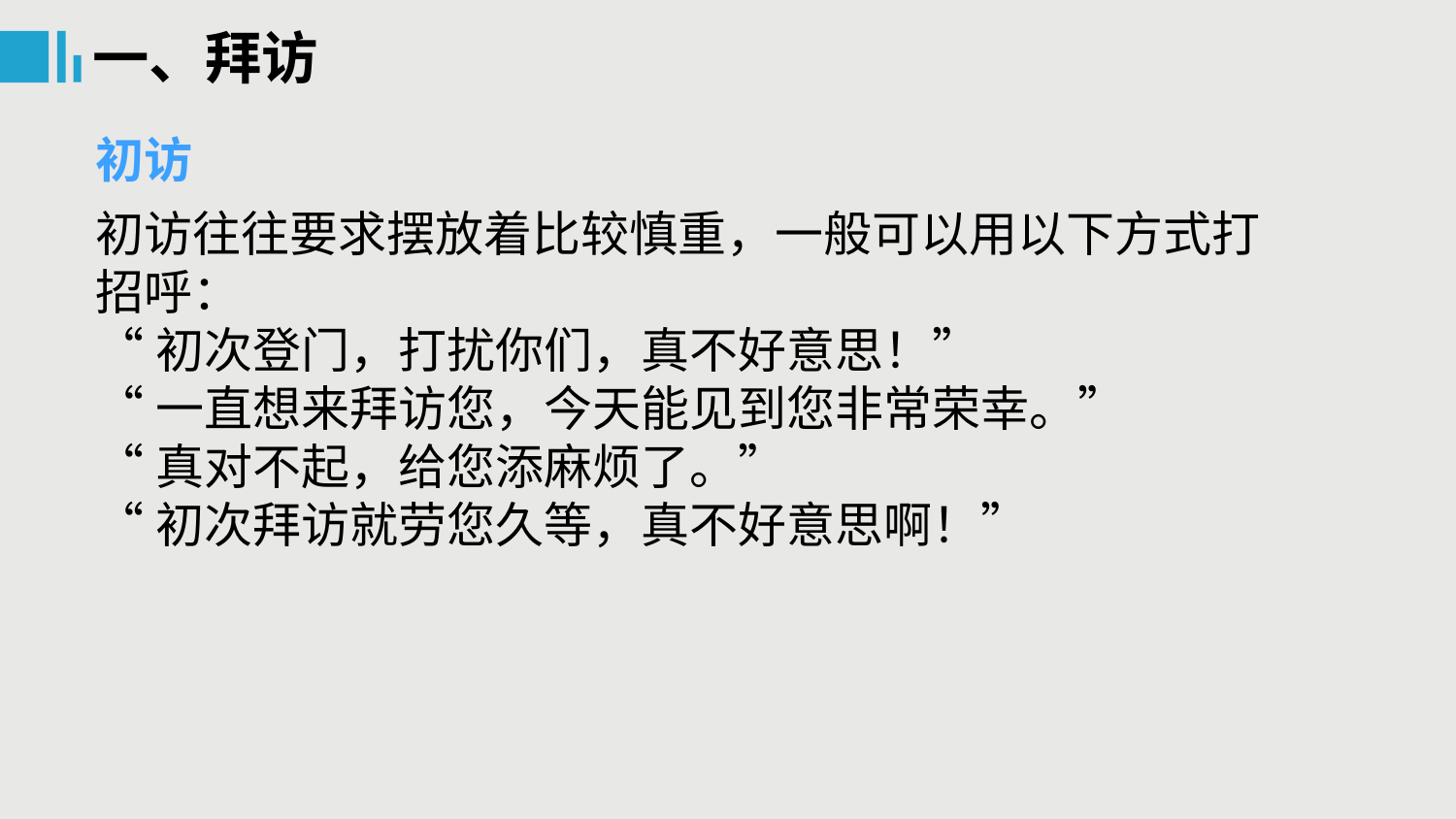

一、拜访

初访
初访往往要求摆放着比较慎重，一般可以用以下方式打招呼：
“初次登门，打扰你们，真不好意思！”
“一直想来拜访您，今天能见到您非常荣幸。”
“真对不起，给您添麻烦了。”
“初次拜访就劳您久等，真不好意思啊！”